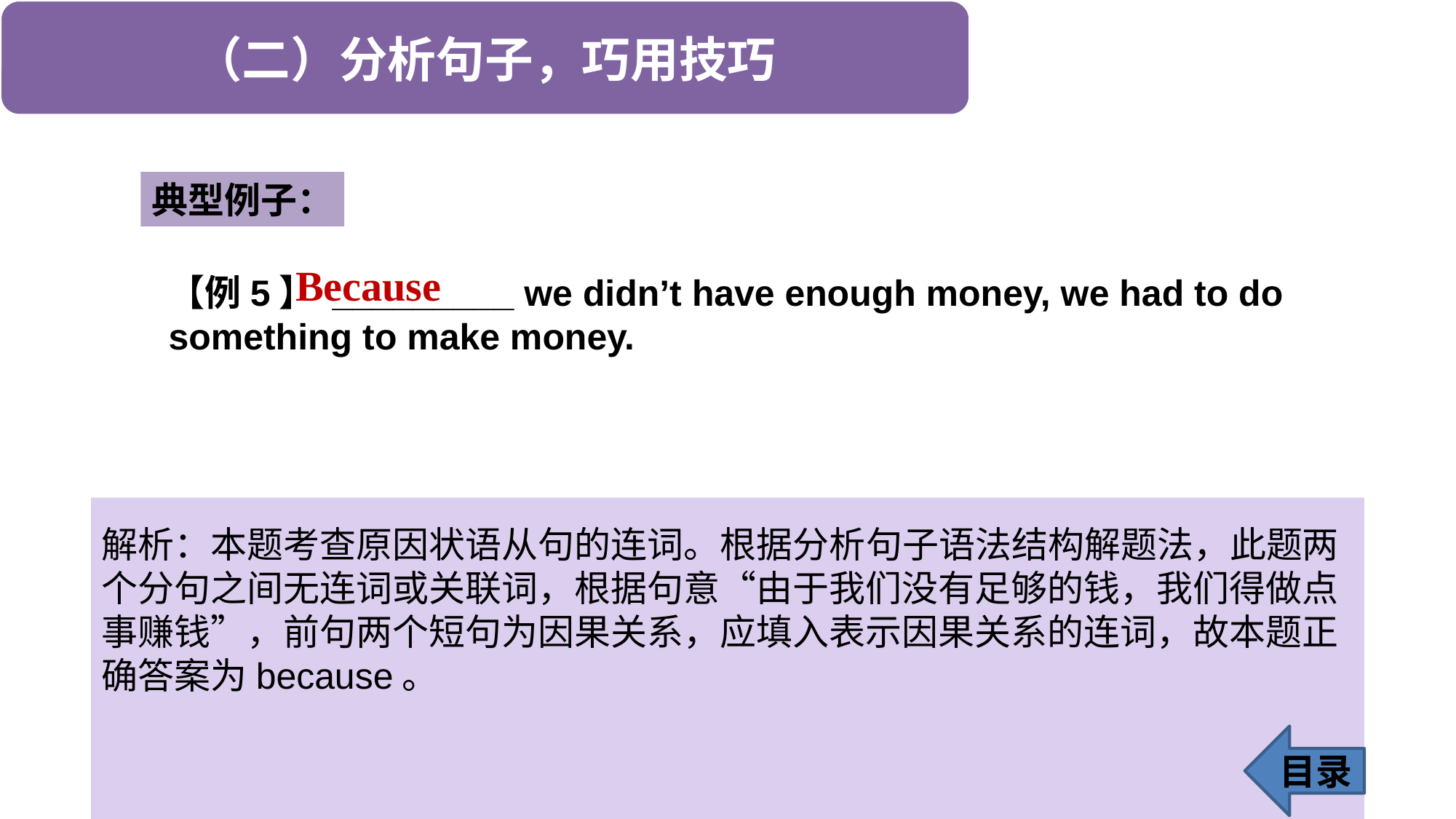

（二）分析句子，巧用技巧
典型例子：
Because
【例5】 _________ we didn’t have enough money, we had to do something to make money.

解析：本题考查原因状语从句的连词。根据分析句子语法结构解题法，此题两个分句之间无连词或关联词，根据句意“由于我们没有足够的钱，我们得做点事赚钱”，前句两个短句为因果关系，应填入表示因果关系的连词，故本题正确答案为because。
目录
60